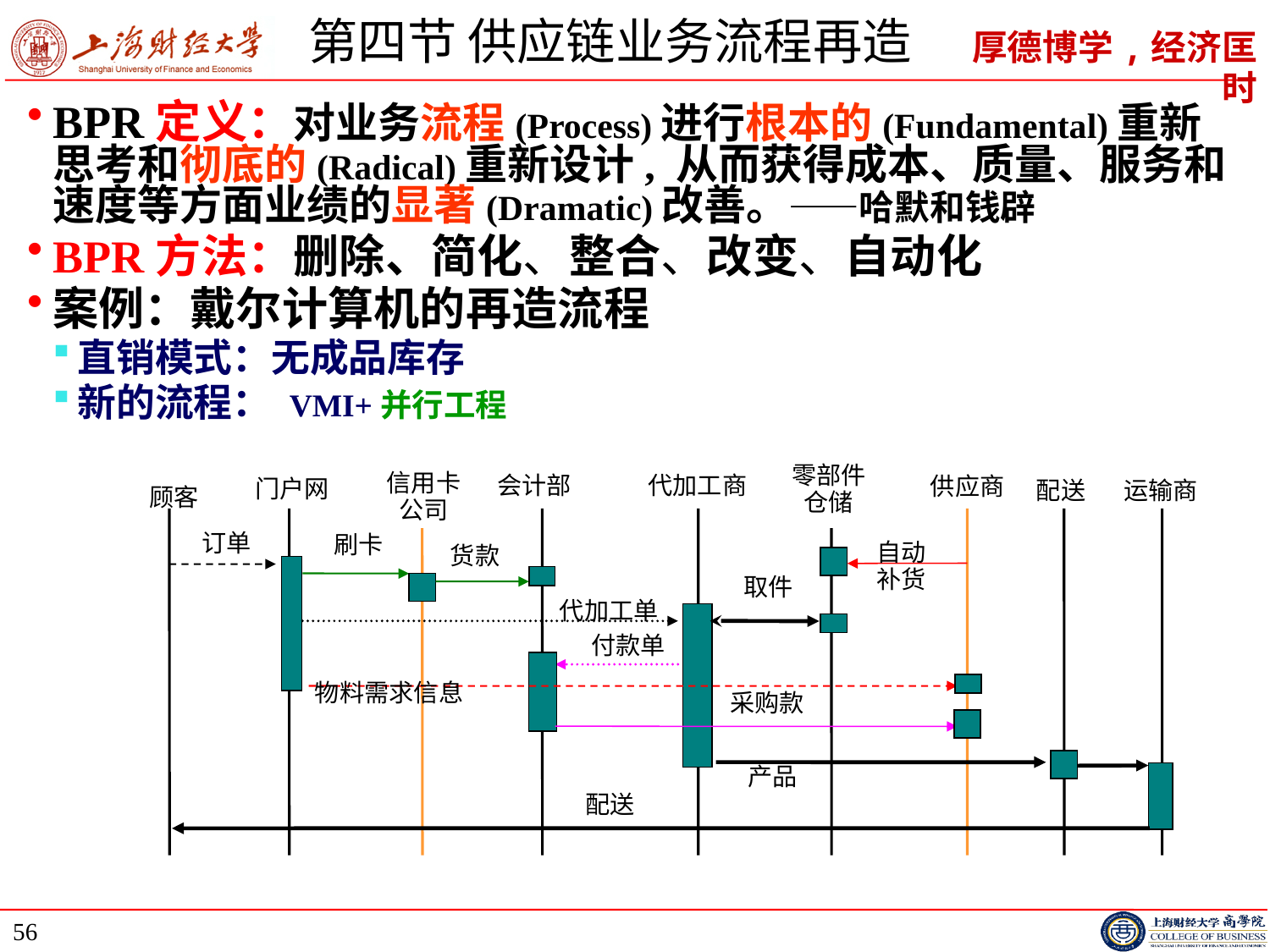

# 第四节 供应链业务流程再造
BPR定义：对业务流程(Process)进行根本的(Fundamental)重新思考和彻底的(Radical)重新设计, 从而获得成本、质量、服务和速度等方面业绩的显著(Dramatic)改善。——哈默和钱辟
BPR方法：删除、简化、整合、改变、自动化
案例：戴尔计算机的再造流程
直销模式：无成品库存
新的流程： VMI+并行工程
零部件
仓储

会计部
代加工商
供应商
信用卡
公司
门户网
运输商
配送
顾客

订单

刷卡
自动
补货
货款

取件

代加工单

付款单

物料需求信息

采购款

产品
配送

56